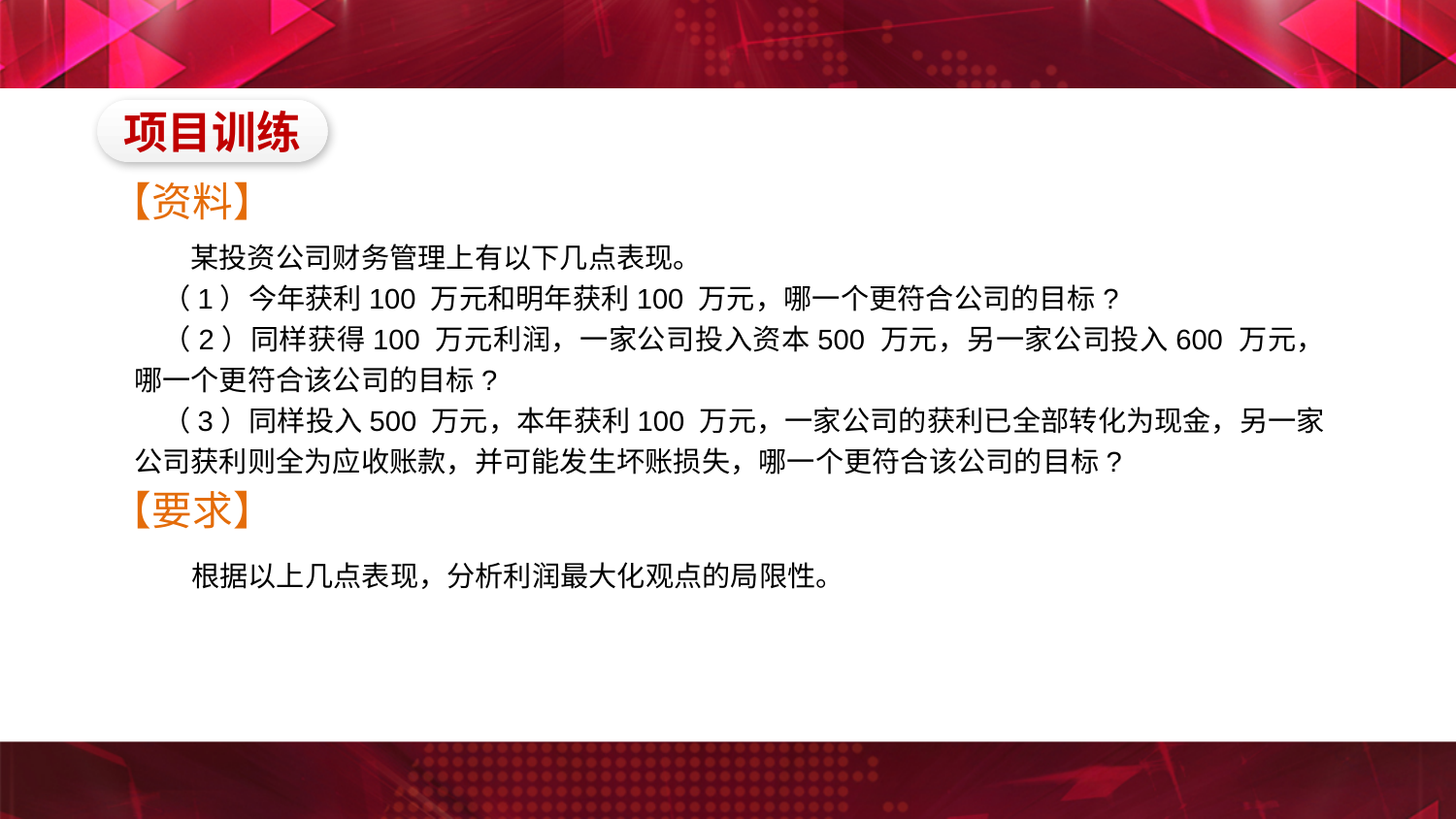

项目训练
【资料】
　　某投资公司财务管理上有以下几点表现。
　（1）今年获利100 万元和明年获利100 万元，哪一个更符合公司的目标?
　（2）同样获得100 万元利润，一家公司投入资本500 万元，另一家公司投入600 万元，哪一个更符合该公司的目标?
　（3）同样投入500 万元，本年获利100 万元，一家公司的获利已全部转化为现金，另一家公司获利则全为应收账款，并可能发生坏账损失，哪一个更符合该公司的目标?
【要求】
　　根据以上几点表现，分析利润最大化观点的局限性。